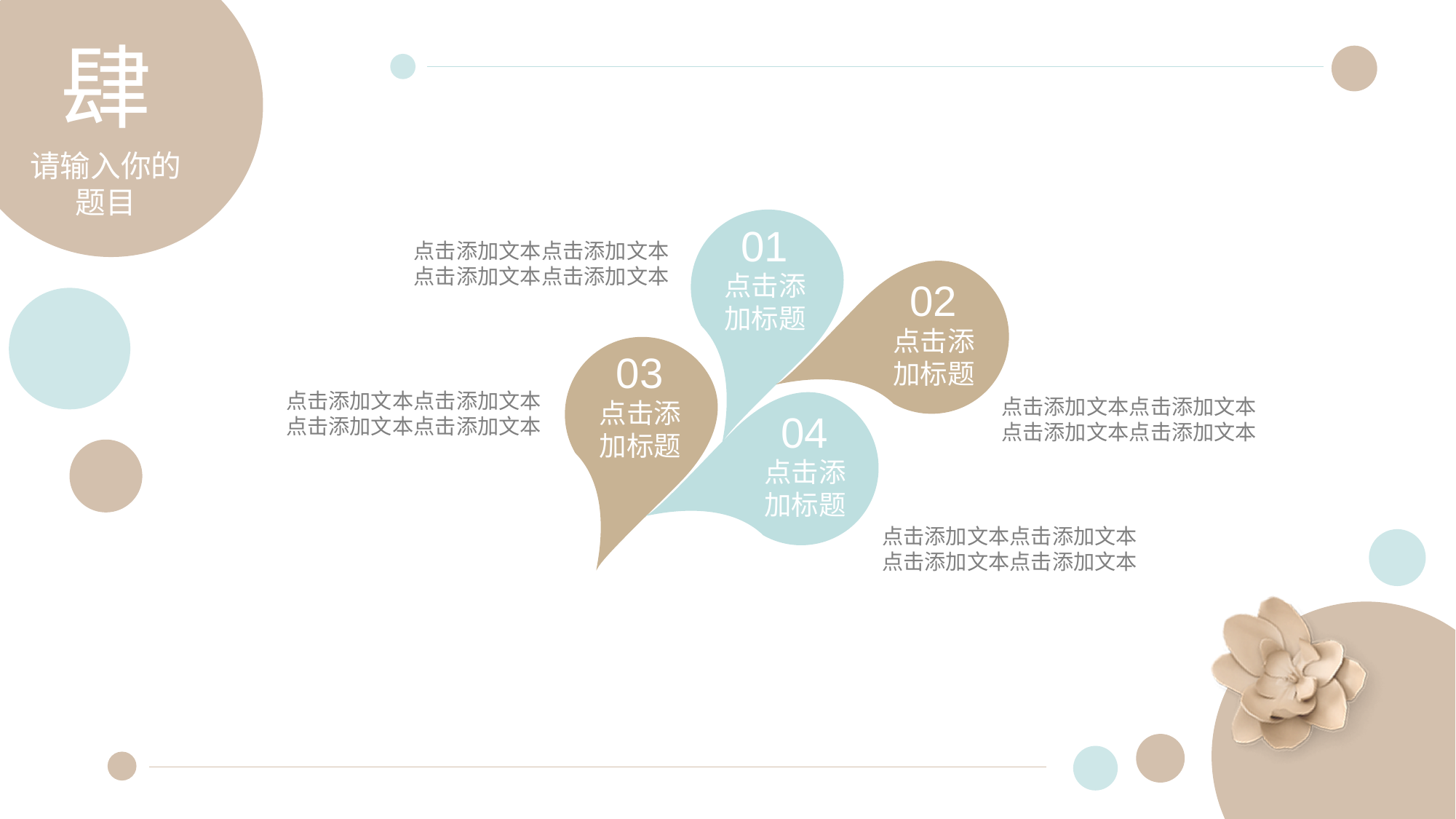

01

点击添加标题
点击添加文本点击添加文本
点击添加文本点击添加文本

02
点击添加标题
03

点击添加标题

04
点击添加标题
点击添加文本点击添加文本
点击添加文本点击添加文本
点击添加文本点击添加文本
点击添加文本点击添加文本
点击添加文本点击添加文本
点击添加文本点击添加文本